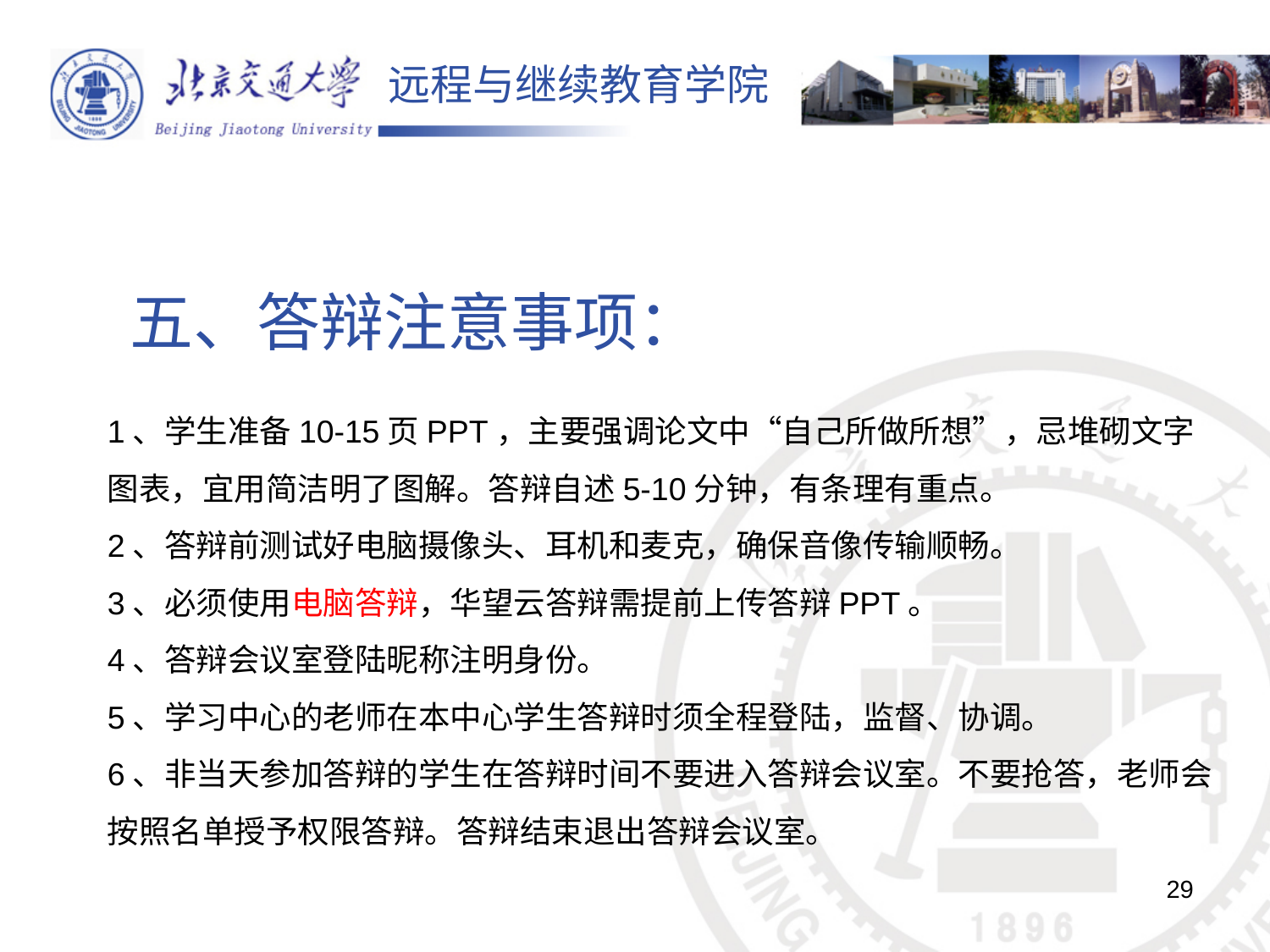

五、答辩注意事项：
1、学生准备10-15页PPT，主要强调论文中“自己所做所想”，忌堆砌文字图表，宜用简洁明了图解。答辩自述5-10分钟，有条理有重点。
2、答辩前测试好电脑摄像头、耳机和麦克，确保音像传输顺畅。
3、必须使用电脑答辩，华望云答辩需提前上传答辩PPT。
4、答辩会议室登陆昵称注明身份。
5、学习中心的老师在本中心学生答辩时须全程登陆，监督、协调。
6、非当天参加答辩的学生在答辩时间不要进入答辩会议室。不要抢答，老师会按照名单授予权限答辩。答辩结束退出答辩会议室。
29